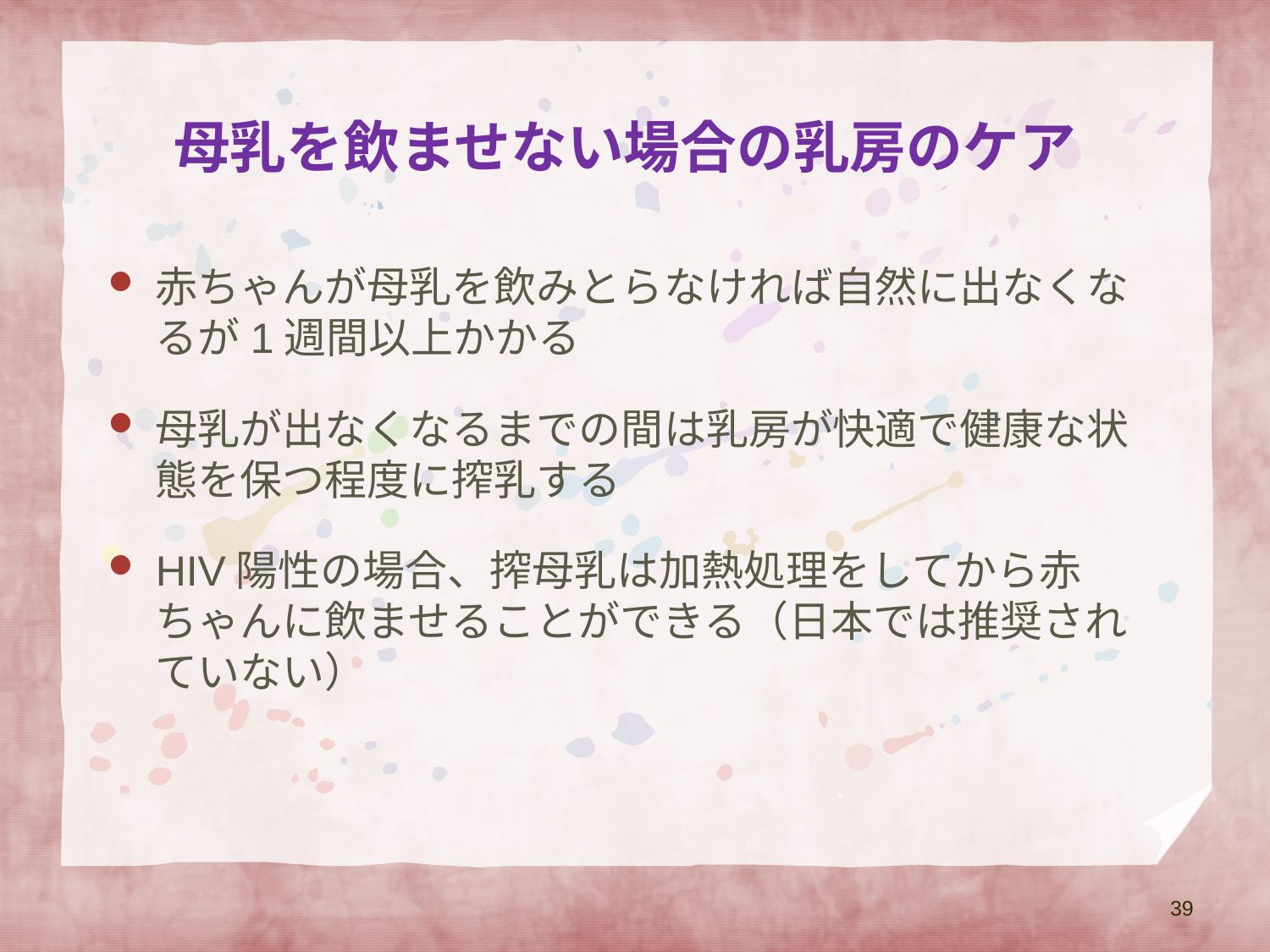

# 母乳を飲ませない場合の乳房のケア
赤ちゃんが母乳を飲みとらなければ自然に出なくなるが1週間以上かかる
母乳が出なくなるまでの間は乳房が快適で健康な状態を保つ程度に搾乳する
HIV陽性の場合、搾母乳は加熱処理をしてから赤ちゃんに飲ませることができる（日本では推奨されていない）
39